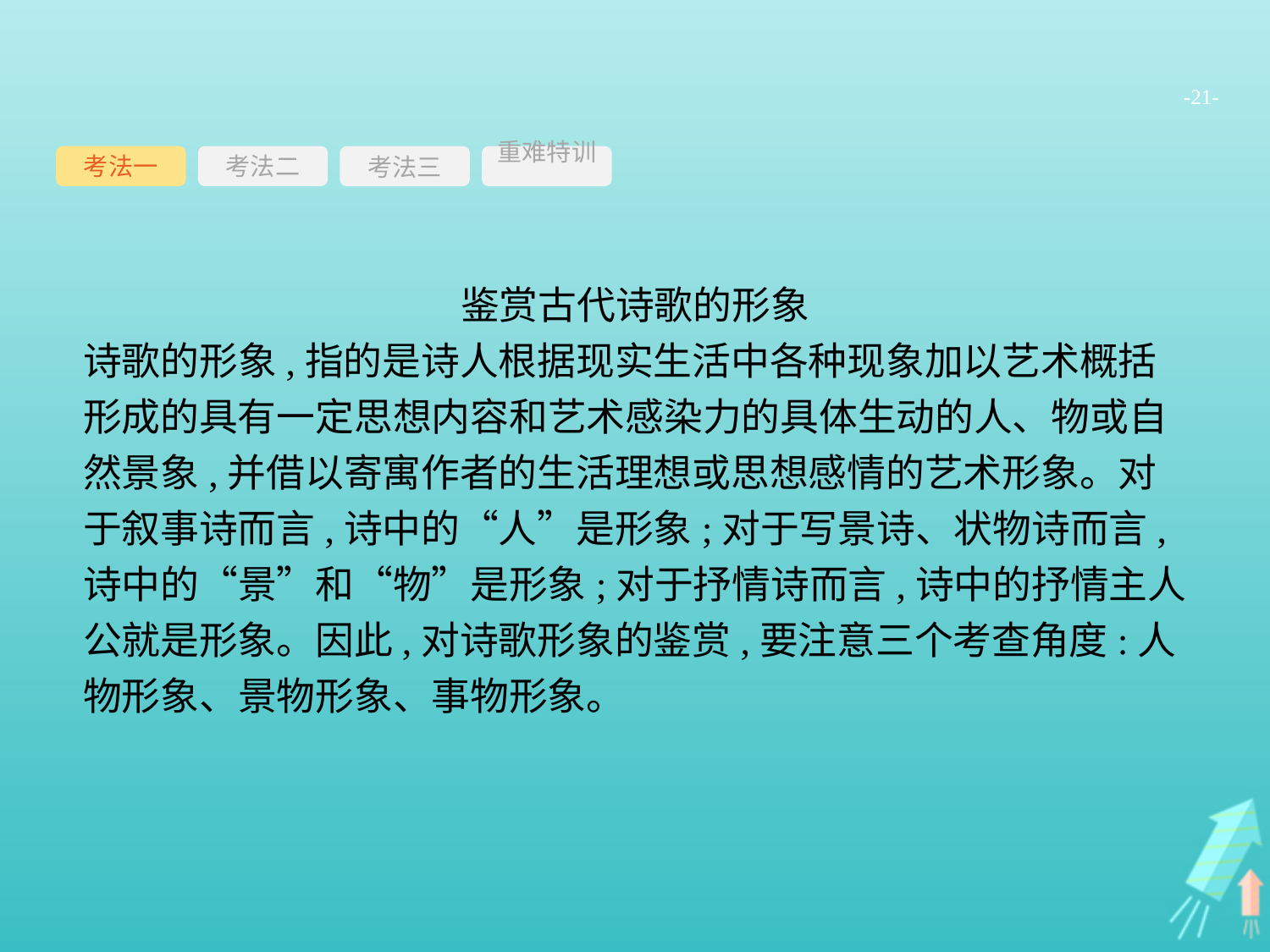

-21-
考法一
考法三
重难特训
考法二
鉴赏古代诗歌的形象
诗歌的形象,指的是诗人根据现实生活中各种现象加以艺术概括形成的具有一定思想内容和艺术感染力的具体生动的人、物或自然景象,并借以寄寓作者的生活理想或思想感情的艺术形象。对于叙事诗而言,诗中的“人”是形象;对于写景诗、状物诗而言,诗中的“景”和“物”是形象;对于抒情诗而言,诗中的抒情主人公就是形象。因此,对诗歌形象的鉴赏,要注意三个考查角度:人物形象、景物形象、事物形象。